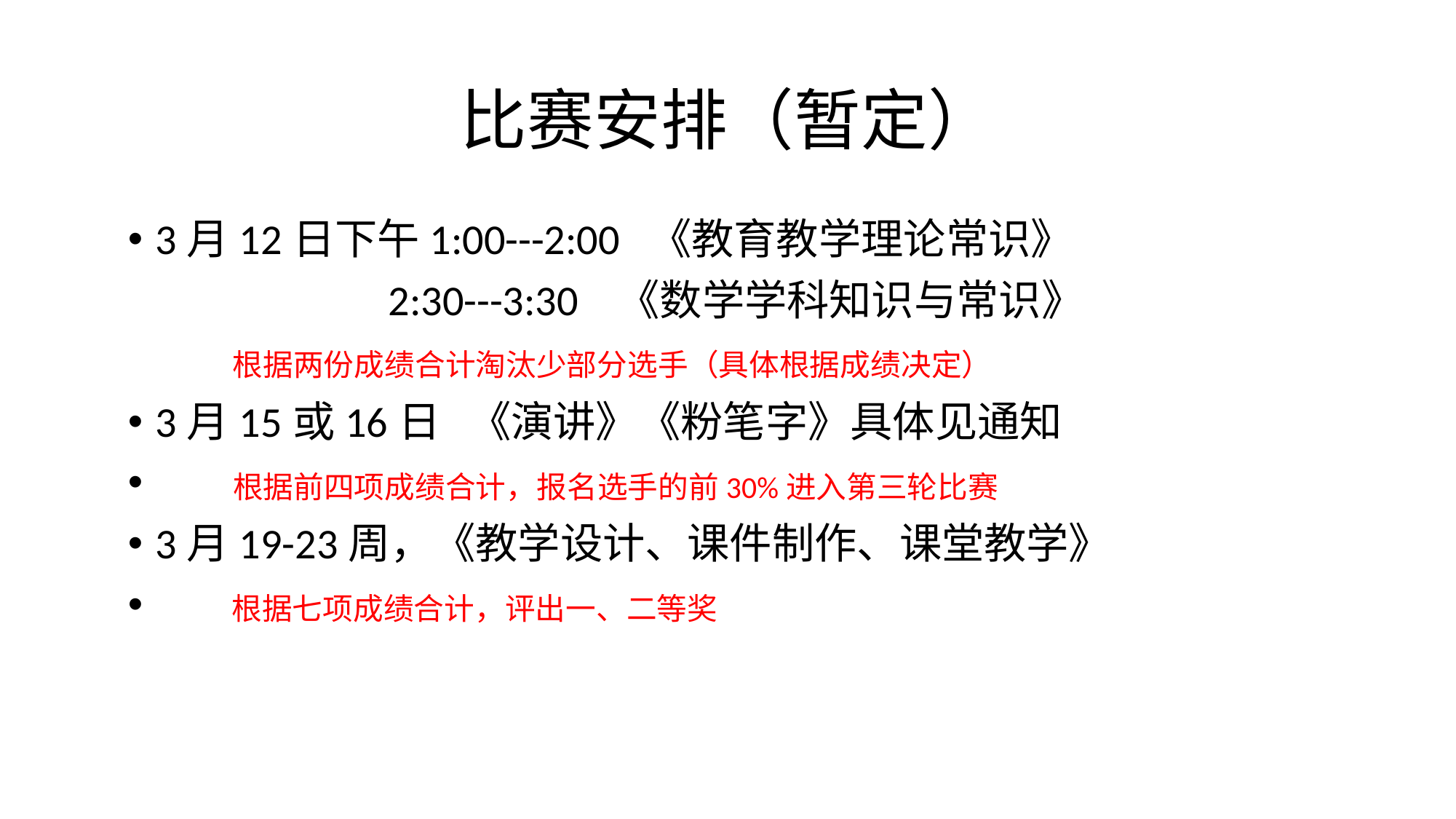

# 比赛安排（暂定）
3月12日下午1:00---2:00  《教育教学理论常识》
                           2:30---3:30   《数学学科知识与常识》
          根据两份成绩合计淘汰少部分选手（具体根据成绩决定）
3月15或16日   《演讲》《粉笔字》具体见通知
        根据前四项成绩合计，报名选手的前30%进入第三轮比赛
3月19-23周，《教学设计、课件制作、课堂教学》
       根据七项成绩合计，评出一、二等奖